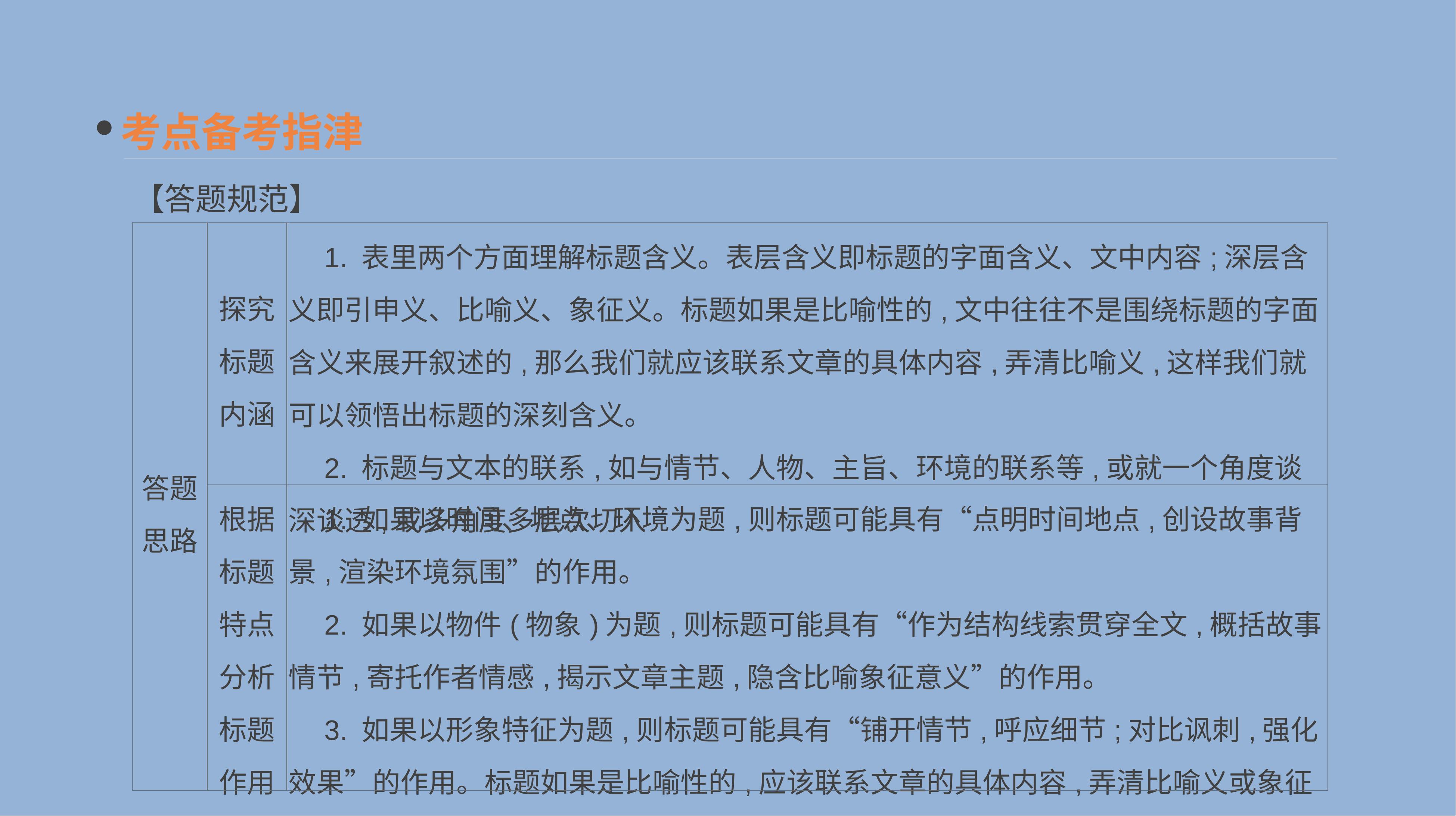

考点备考指津

【答题规范】
| 答题 思路 | 探究 标题 内涵 | 1. 表里两个方面理解标题含义。表层含义即标题的字面含义、文中内容;深层含义即引申义、比喻义、象征义。标题如果是比喻性的,文中往往不是围绕标题的字面含义来展开叙述的,那么我们就应该联系文章的具体内容,弄清比喻义,这样我们就可以领悟出标题的深刻含义。 　2. 标题与文本的联系,如与情节、人物、主旨、环境的联系等,或就一个角度谈深谈透,或多角度多层次切入 |
| --- | --- | --- |
|  | 根据 标题 特点 分析 标题 作用 | 1. 如果以时间、地点、环境为题,则标题可能具有“点明时间地点,创设故事背景,渲染环境氛围”的作用。 　2. 如果以物件(物象)为题,则标题可能具有“作为结构线索贯穿全文,概括故事情节,寄托作者情感,揭示文章主题,隐含比喻象征意义”的作用。 　3. 如果以形象特征为题,则标题可能具有“铺开情节,呼应细节;对比讽刺,强化效果”的作用。标题如果是比喻性的,应该联系文章的具体内容,弄清比喻义或象征义,这样我们就可以领悟出标题的深刻含义 |